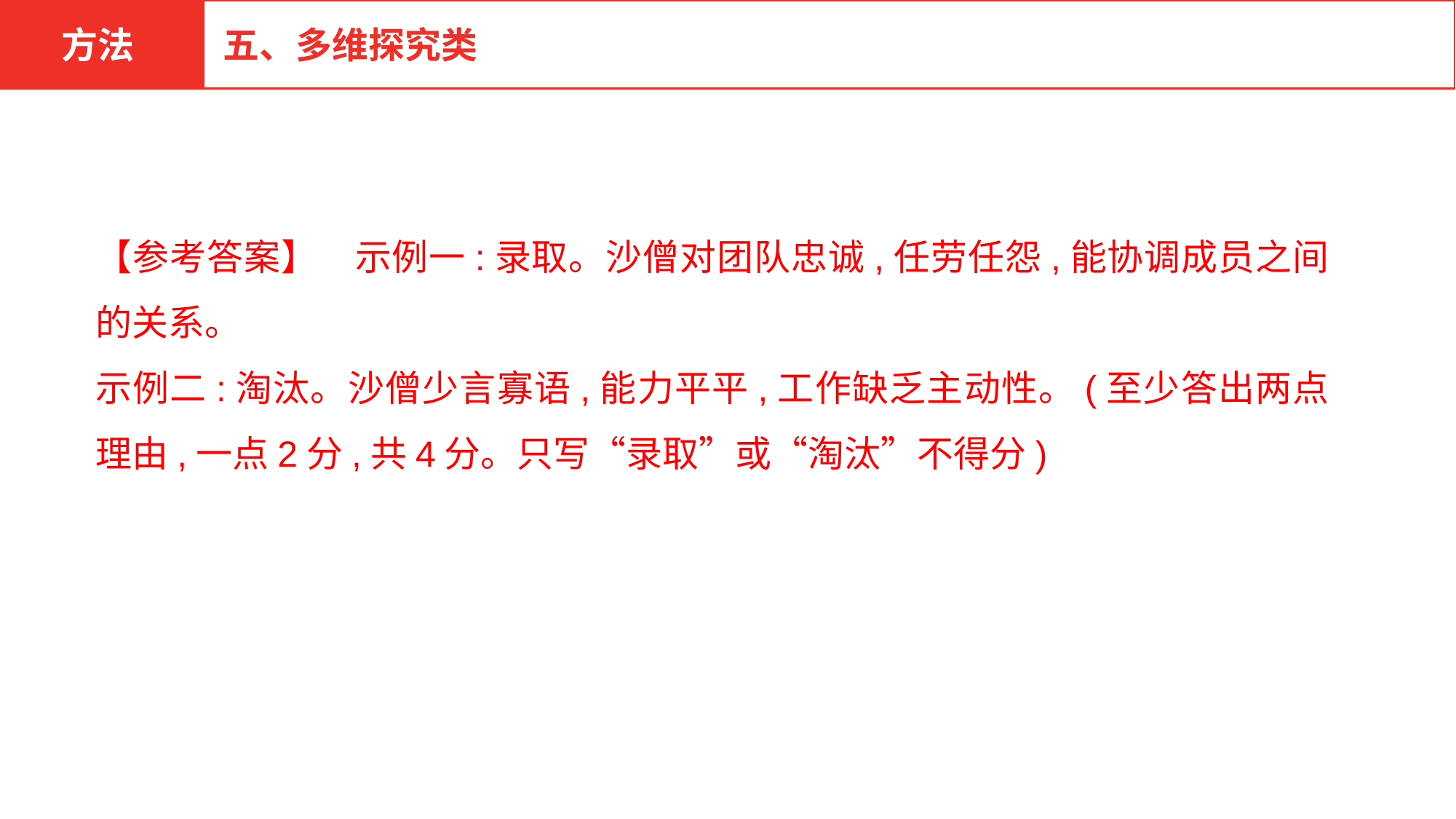

方法
五、多维探究类

【参考答案】　示例一:录取。沙僧对团队忠诚,任劳任怨,能协调成员之间的关系。
示例二:淘汰。沙僧少言寡语,能力平平,工作缺乏主动性。(至少答出两点理由,一点2分,共4分。只写“录取”或“淘汰”不得分)